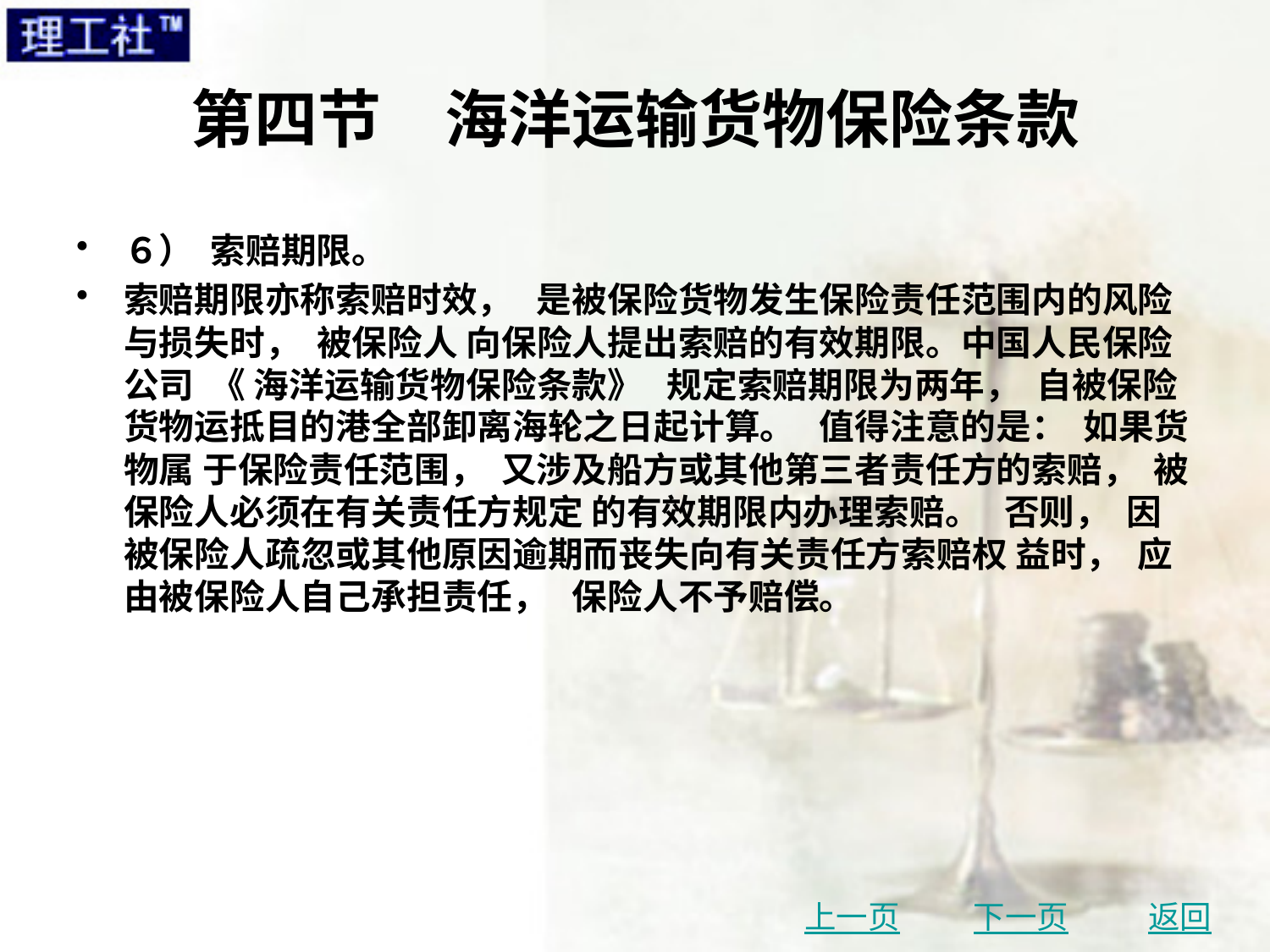

# 第四节　海洋运输货物保险条款
６）  索赔期限。
索赔期限亦称索赔时效，   是被保险货物发生保险责任范围内的风险与损失时，  被保险人 向保险人提出索赔的有效期限。中国人民保险公司  《 海洋运输货物保险条款》   规定索赔期限为两年，  自被保险货物运抵目的港全部卸离海轮之日起计算。   值得注意的是：  如果货物属 于保险责任范围，  又涉及船方或其他第三者责任方的索赔，  被保险人必须在有关责任方规定 的有效期限内办理索赔。   否则，  因被保险人疏忽或其他原因逾期而丧失向有关责任方索赔权 益时，  应由被保险人自己承担责任，   保险人不予赔偿。
上一页
下一页
返回